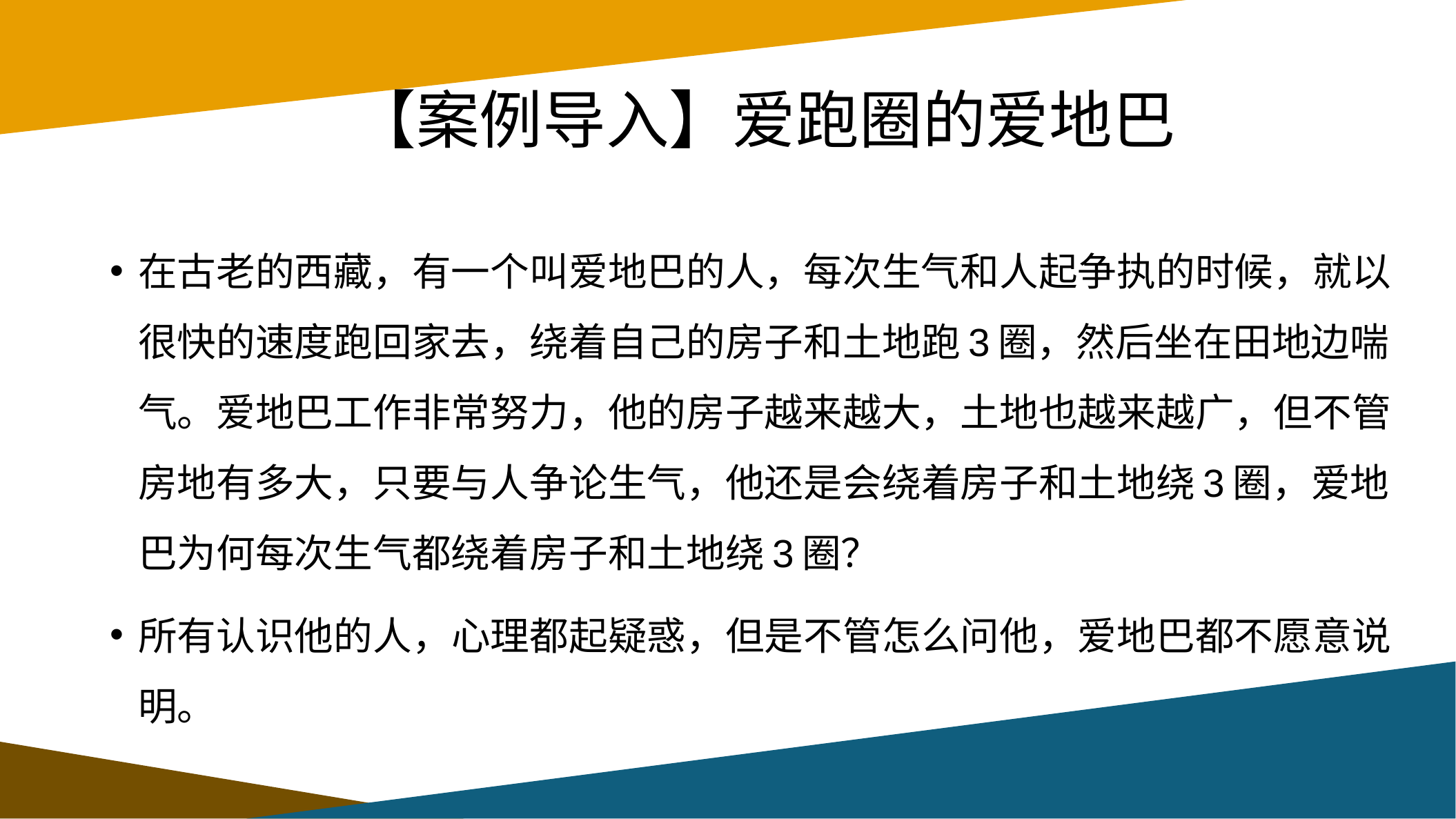

# 【案例导入】爱跑圈的爱地巴
在古老的西藏，有一个叫爱地巴的人，每次生气和人起争执的时候，就以很快的速度跑回家去，绕着自己的房子和土地跑3圈，然后坐在田地边喘气。爱地巴工作非常努力，他的房子越来越大，土地也越来越广，但不管房地有多大，只要与人争论生气，他还是会绕着房子和土地绕3圈，爱地巴为何每次生气都绕着房子和土地绕3圈？
所有认识他的人，心理都起疑惑，但是不管怎么问他，爱地巴都不愿意说明。